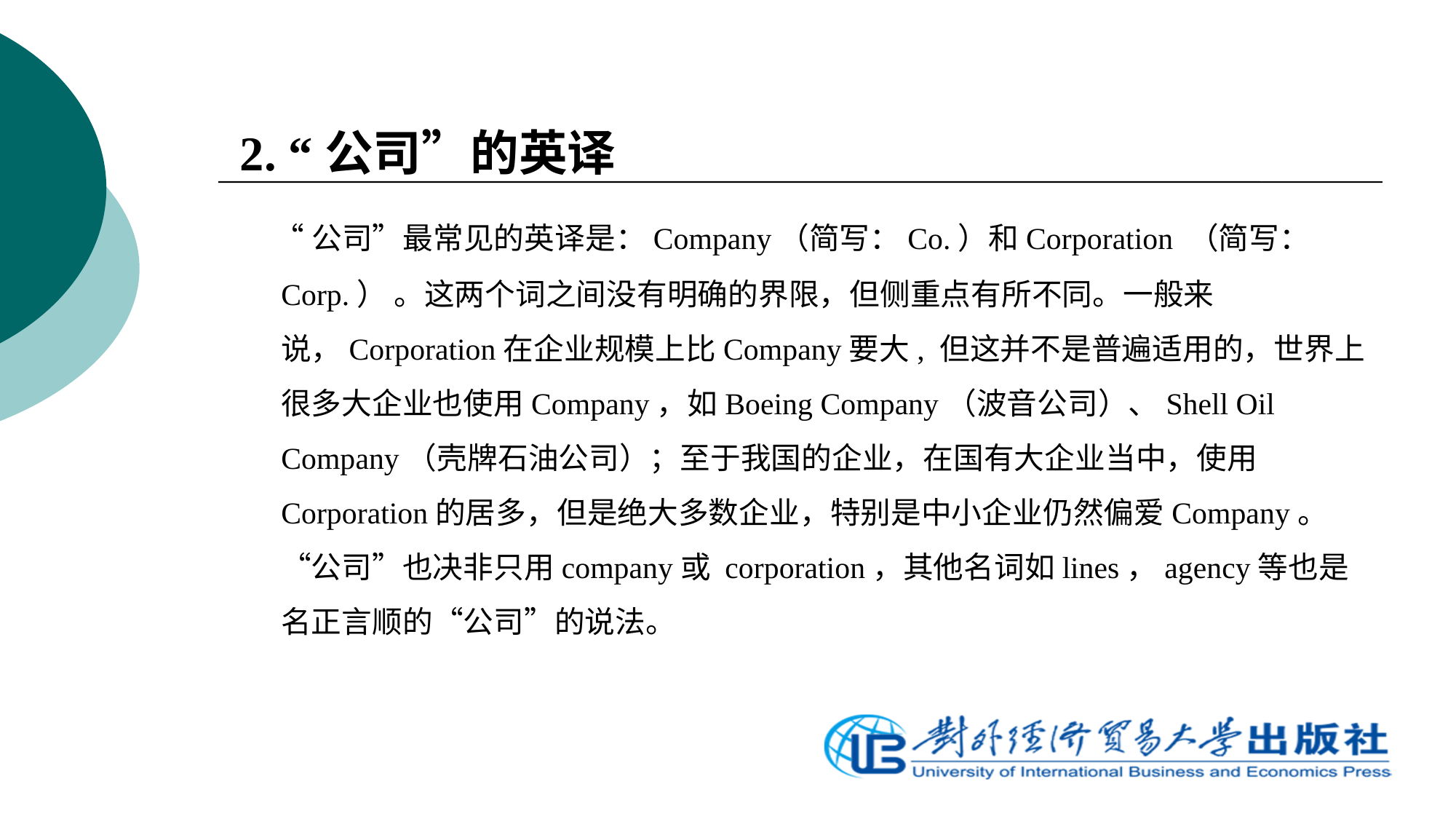

2. “公司”的英译
    “公司”最常见的英译是：Company（简写：Co.）和Corporation （简写：Corp.） 。这两个词之间没有明确的界限，但侧重点有所不同。一般来说，Corporation在企业规模上比Company要大, 但这并不是普遍适用的，世界上很多大企业也使用Company，如Boeing Company（波音公司）、Shell Oil Company（壳牌石油公司）；至于我国的企业，在国有大企业当中，使用Corporation的居多，但是绝大多数企业，特别是中小企业仍然偏爱Company。“公司”也决非只用company或 corporation，其他名词如lines，agency等也是名正言顺的“公司”的说法。